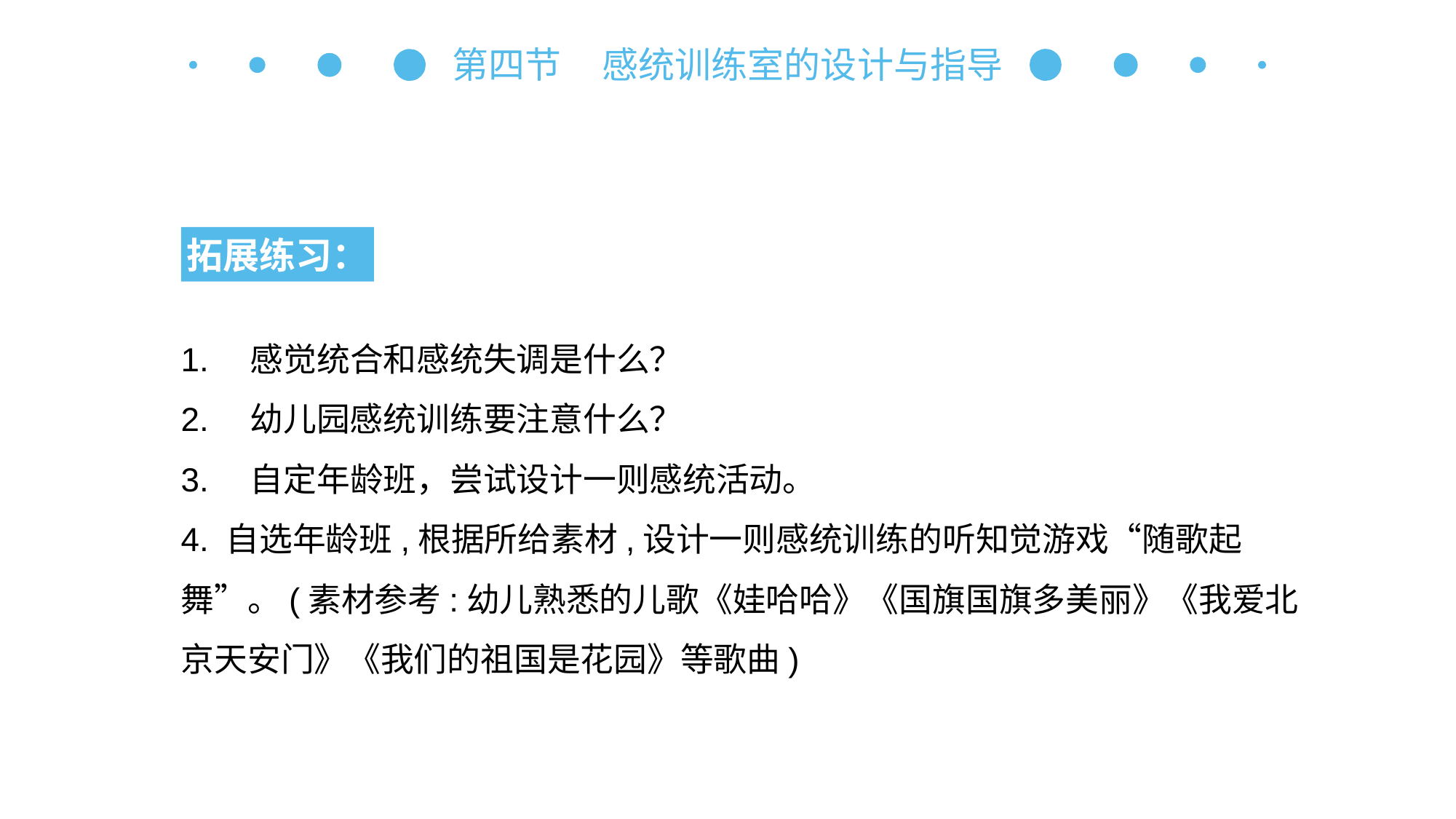

第四节     感统训练室的设计与指导

拓展练习：
1.　感觉统合和感统失调是什么？
2.　幼儿园感统训练要注意什么？
3.　自定年龄班，尝试设计一则感统活动。
4. 自选年龄班,根据所给素材,设计一则感统训练的听知觉游戏“随歌起舞”。(素材参考:幼儿熟悉的儿歌《娃哈哈》《国旗国旗多美丽》《我爱北京天安门》《我们的祖国是花园》等歌曲)